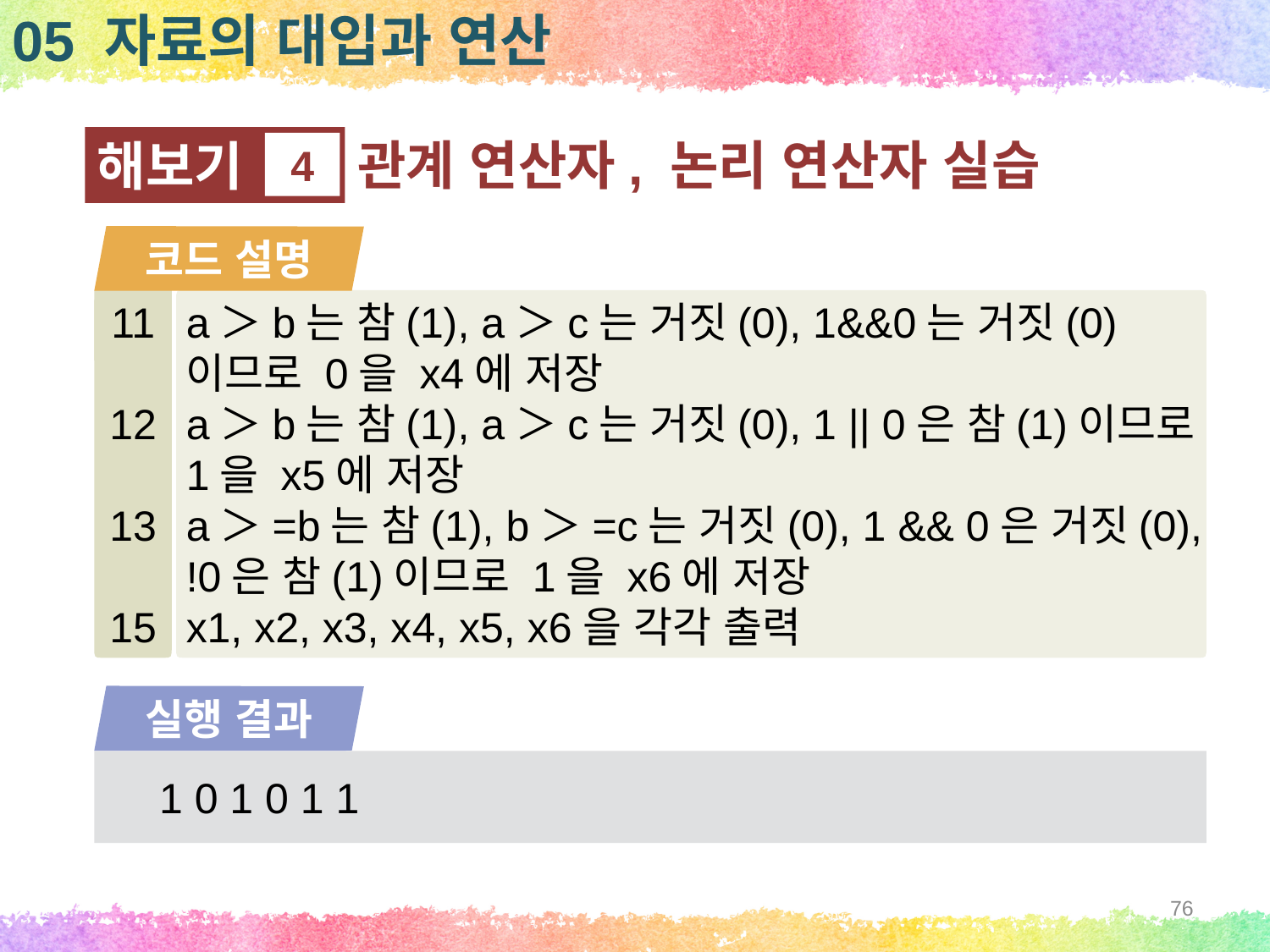

05 자료의 대입과 연산
관계 연산자, 논리 연산자 실습
해보기
4
코드 설명

11

12

13

15
a＞b는 참(1), a＞c는 거짓(0), 1&&0는 거짓(0)이므로 0을 x4에 저장
a＞b는 참(1), a＞c는 거짓(0), 1 || 0은 참(1)이므로 1을 x5에 저장
a＞=b는 참(1), b＞=c는 거짓(0), 1 && 0은 거짓(0), !0은 참(1)이므로 1을 x6에 저장
x1, x2, x3, x4, x5, x6을 각각 출력
실행 결과
1 0 1 0 1 1
76